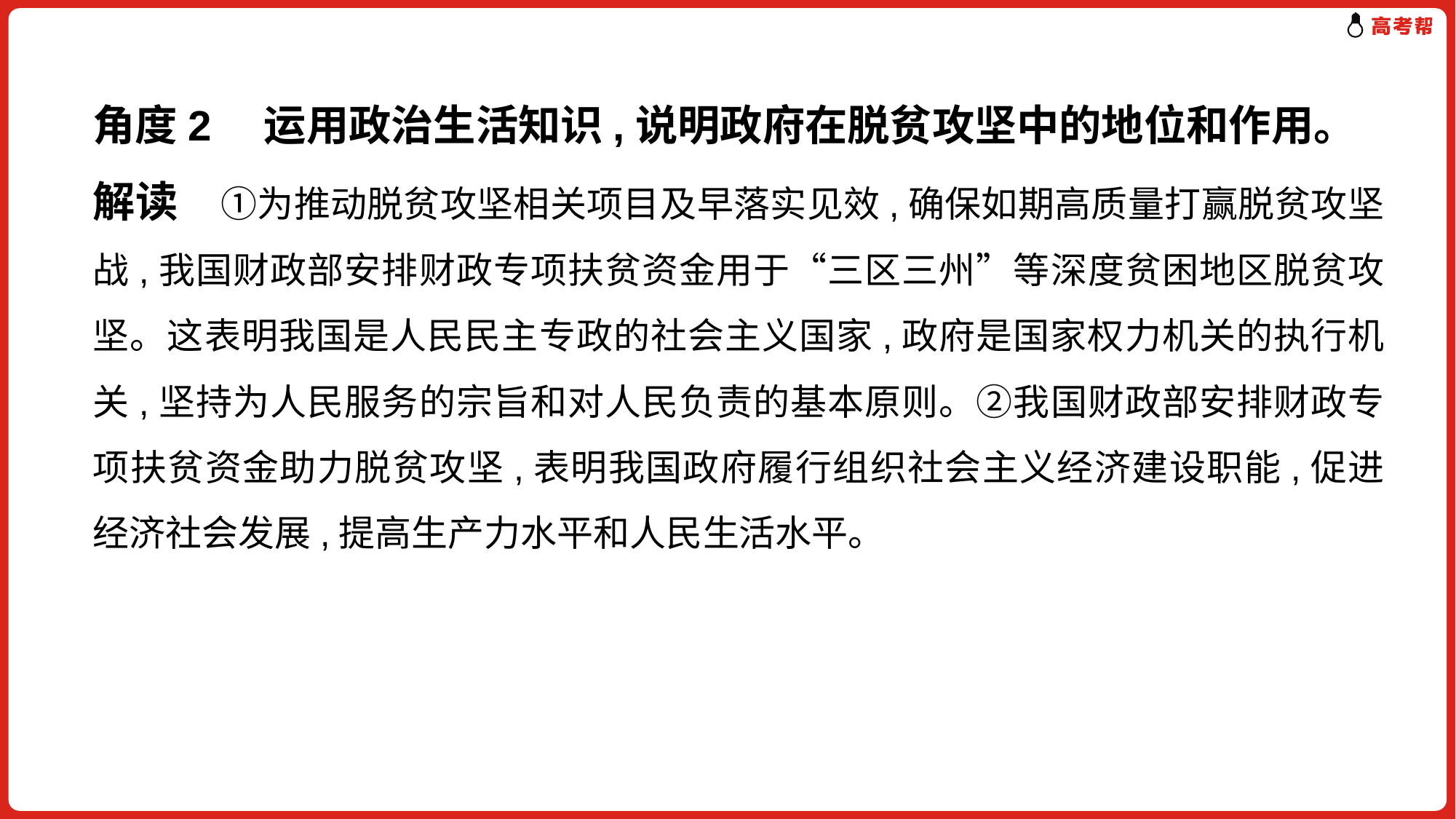

角度2　运用政治生活知识,说明政府在脱贫攻坚中的地位和作用。
解读　①为推动脱贫攻坚相关项目及早落实见效,确保如期高质量打赢脱贫攻坚战,我国财政部安排财政专项扶贫资金用于“三区三州”等深度贫困地区脱贫攻坚。这表明我国是人民民主专政的社会主义国家,政府是国家权力机关的执行机关,坚持为人民服务的宗旨和对人民负责的基本原则。②我国财政部安排财政专项扶贫资金助力脱贫攻坚,表明我国政府履行组织社会主义经济建设职能,促进经济社会发展,提高生产力水平和人民生活水平。